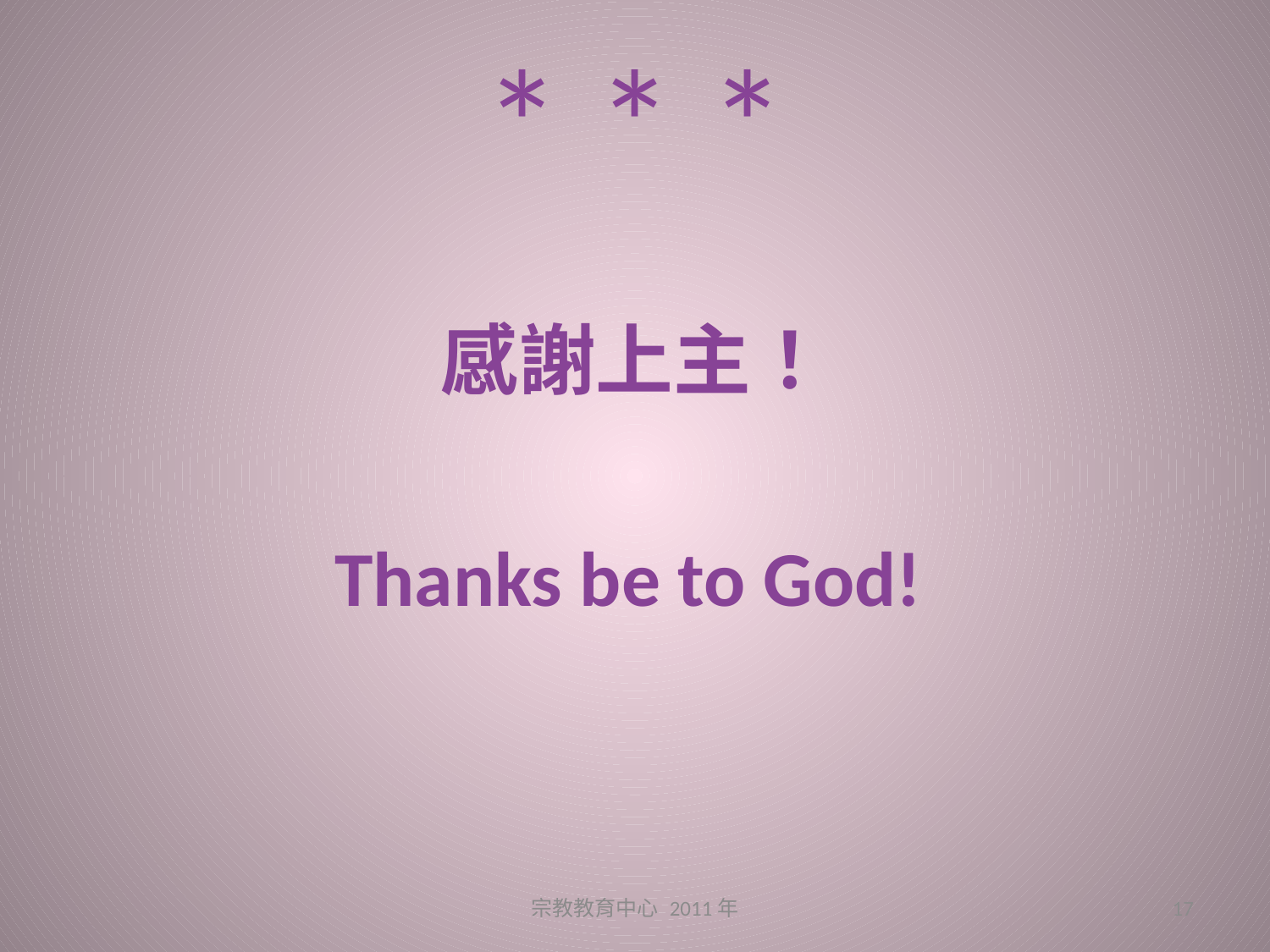

# * * *

感謝上主！

Thanks be to God!
宗教教育中心 2011年
17